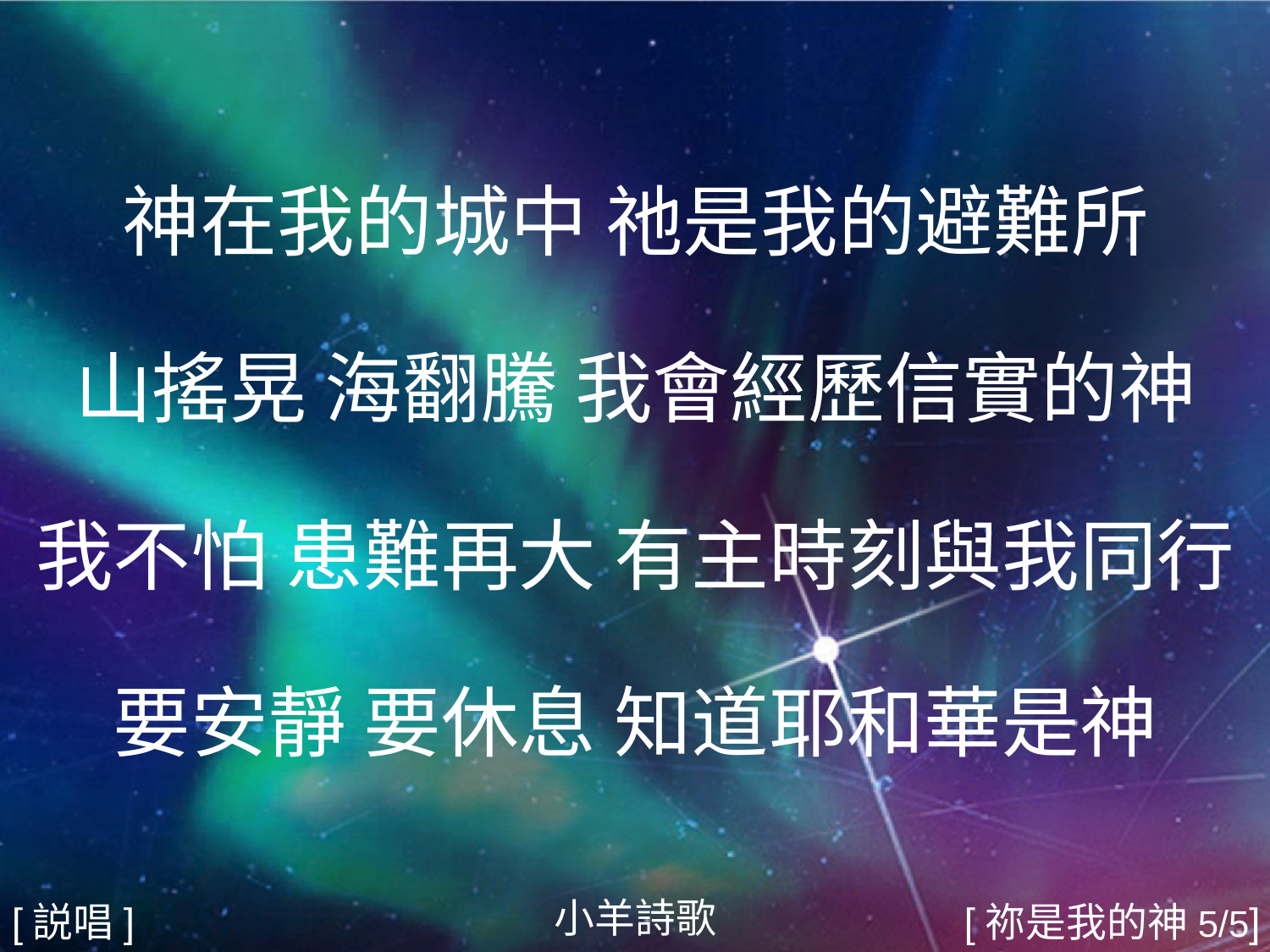

神在我的城中 祂是我的避難所

山搖晃 海翻騰 我會經歷信實的神

我不怕 患難再大 有主時刻與我同行

要安靜 要休息 知道耶和華是神
#

小羊詩歌
[説唱]
[祢是我的神5/5]